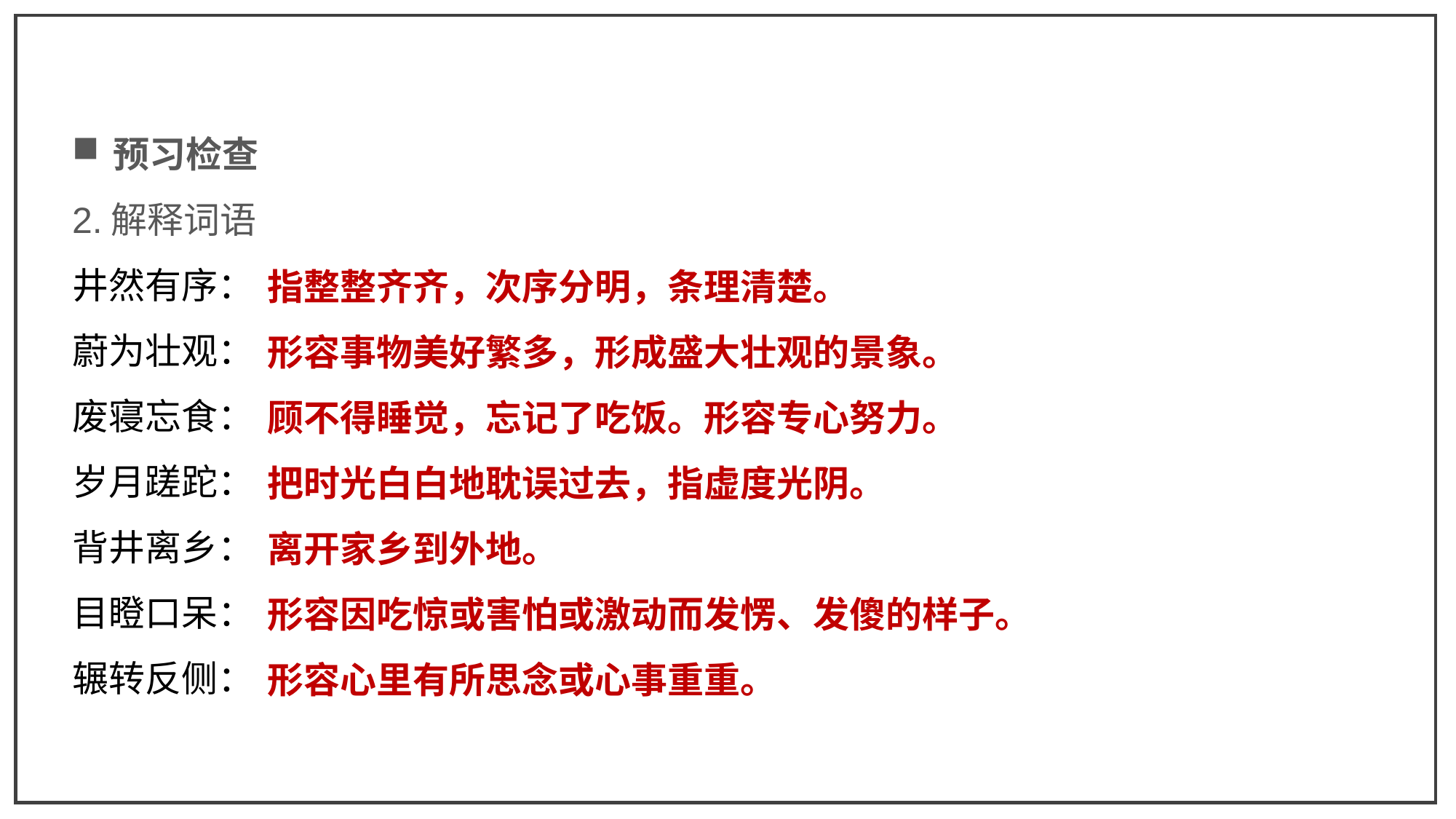

预习检查
2.解释词语
井然有序：
蔚为壮观：
废寝忘食：
岁月蹉跎：
背井离乡：
目瞪口呆：
辗转反侧：
指整整齐齐，次序分明，条理清楚。
形容事物美好繁多，形成盛大壮观的景象。
顾不得睡觉，忘记了吃饭。形容专心努力。
把时光白白地耽误过去，指虚度光阴。
离开家乡到外地。
形容因吃惊或害怕或激动而发愣、发傻的样子。
形容心里有所思念或心事重重。